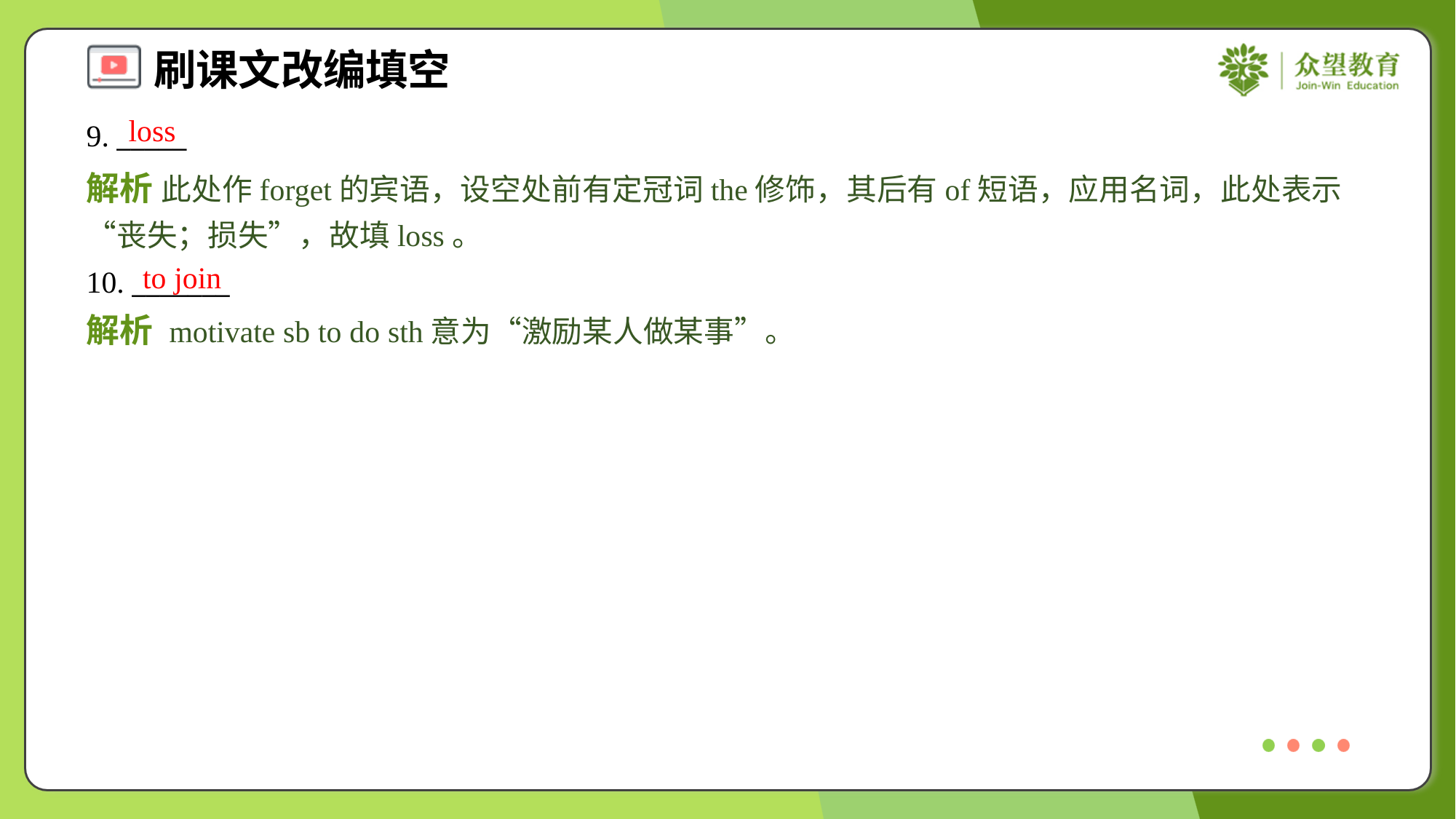

loss
9. _____
解析 此处作forget的宾语，设空处前有定冠词the修饰，其后有of短语，应用名词，此处表示“丧失；损失”，故填loss。
to join
10. _______
解析 motivate sb to do sth意为“激励某人做某事”。